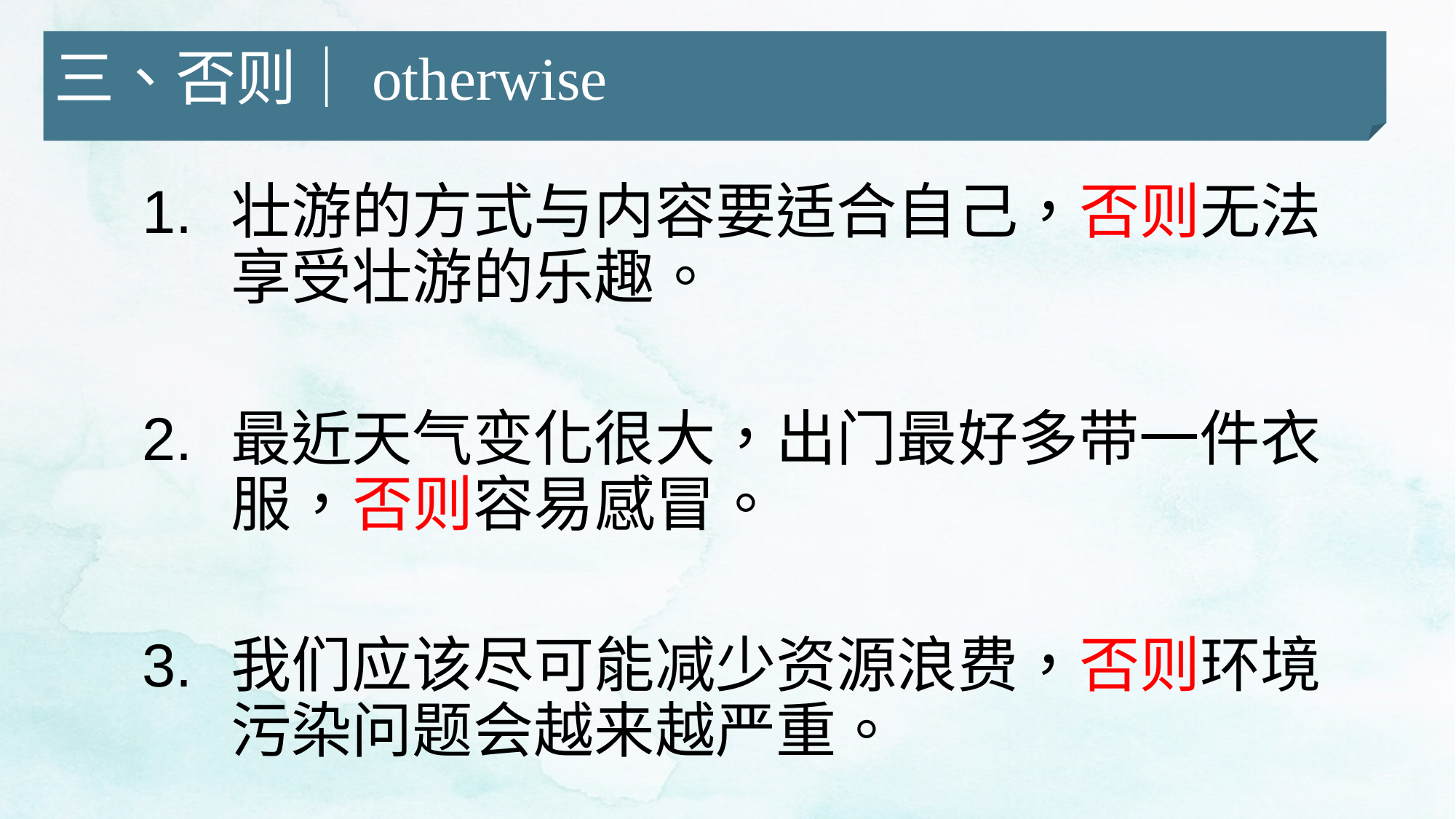

三、否则｜otherwise
壮游的方式与内容要适合自己，否则无法享受壮游的乐趣。

最近天气变化很大，出门最好多带一件衣服，否则容易感冒。

我们应该尽可能减少资源浪费，否则环境污染问题会越来越严重。